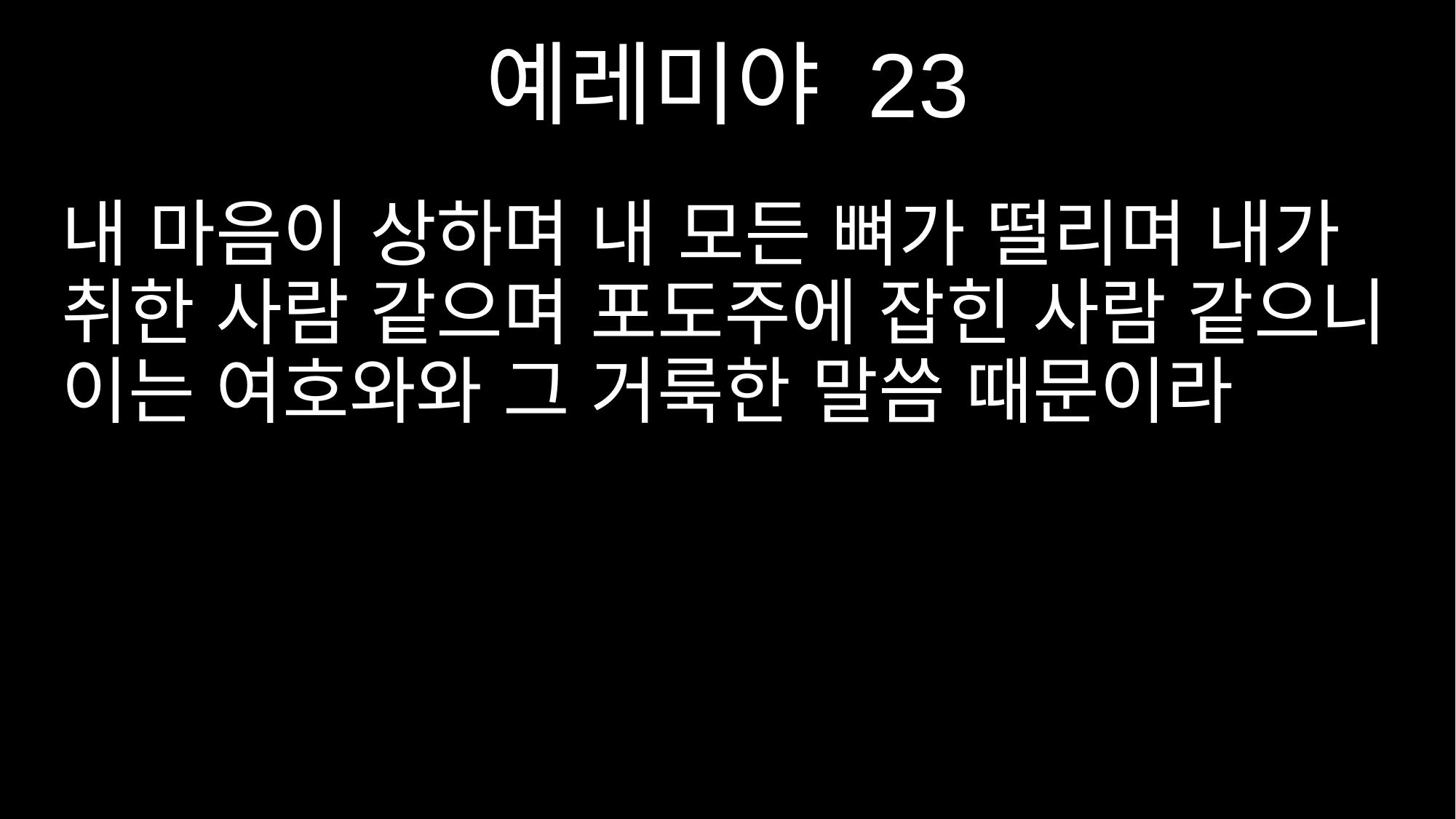

예레미야 23
내 마음이 상하며 내 모든 뼈가 떨리며 내가 취한 사람 같으며 포도주에 잡힌 사람 같으니 이는 여호와와 그 거룩한 말씀 때문이라